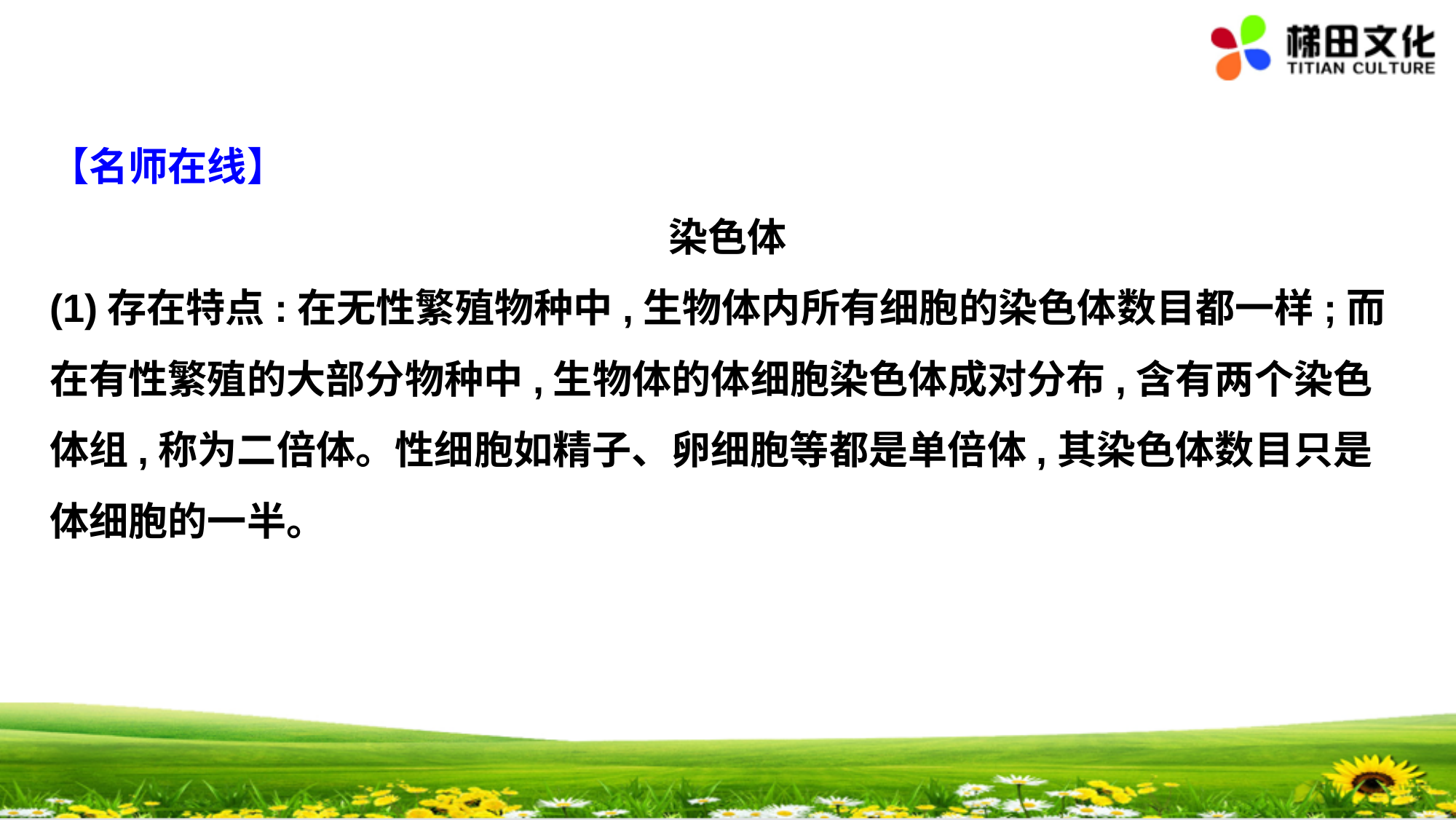

【名师在线】
染色体
(1)存在特点:在无性繁殖物种中,生物体内所有细胞的染色体数目都一样;而在有性繁殖的大部分物种中,生物体的体细胞染色体成对分布,含有两个染色体组,称为二倍体。性细胞如精子、卵细胞等都是单倍体,其染色体数目只是体细胞的一半。